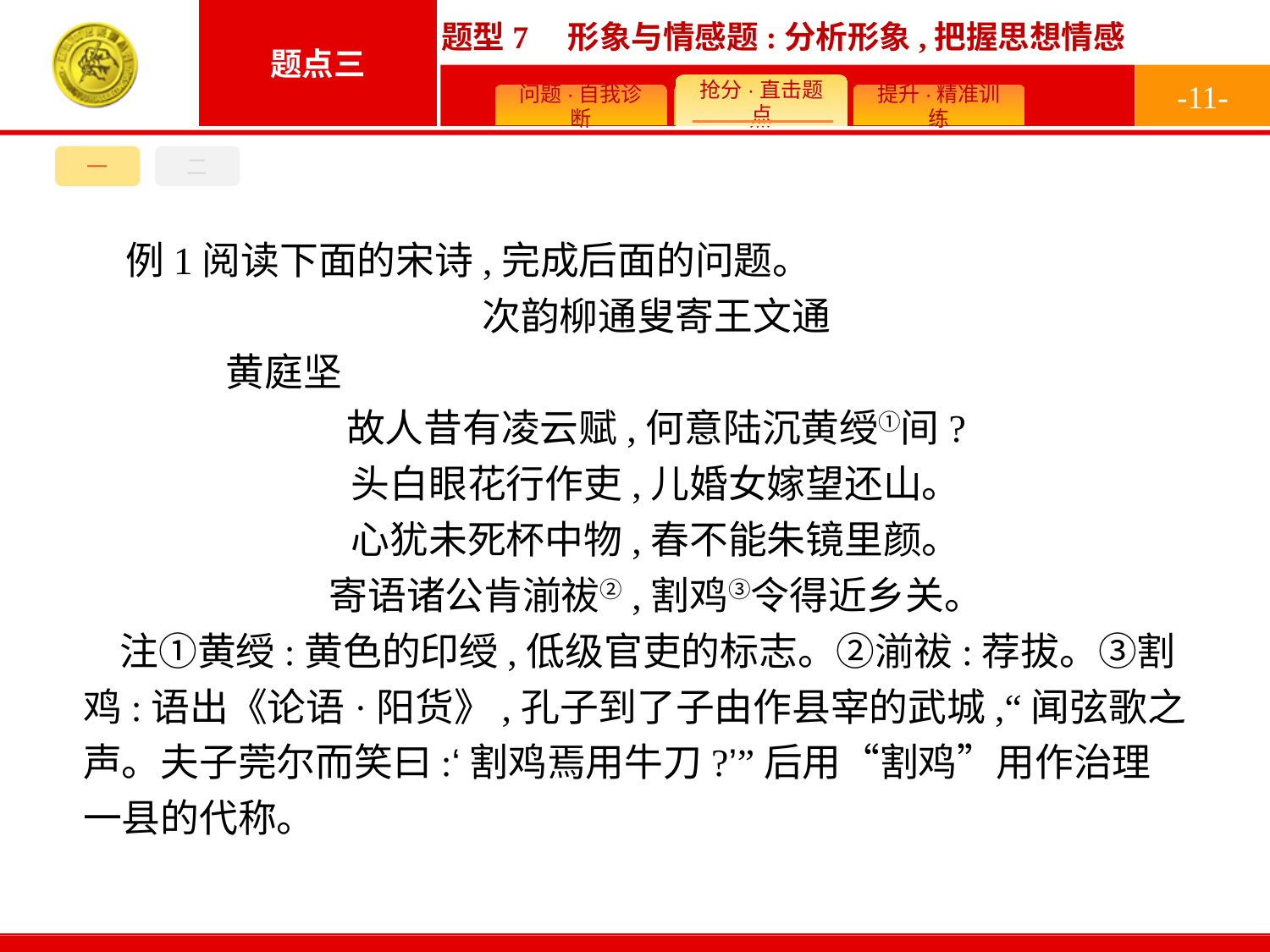

-11-
一
二
例1阅读下面的宋诗,完成后面的问题。
次韵柳通叟寄王文通
	黄庭坚
故人昔有凌云赋,何意陆沉黄绶①间?
头白眼花行作吏,儿婚女嫁望还山。
心犹未死杯中物,春不能朱镜里颜。
寄语诸公肯湔祓②,割鸡③令得近乡关。
注①黄绶:黄色的印绶,低级官吏的标志。②湔祓:荐拔。③割鸡:语出《论语·阳货》,孔子到了子由作县宰的武城,“闻弦歌之声。夫子莞尔而笑曰:‘割鸡焉用牛刀?’”后用“割鸡”用作治理一县的代称。